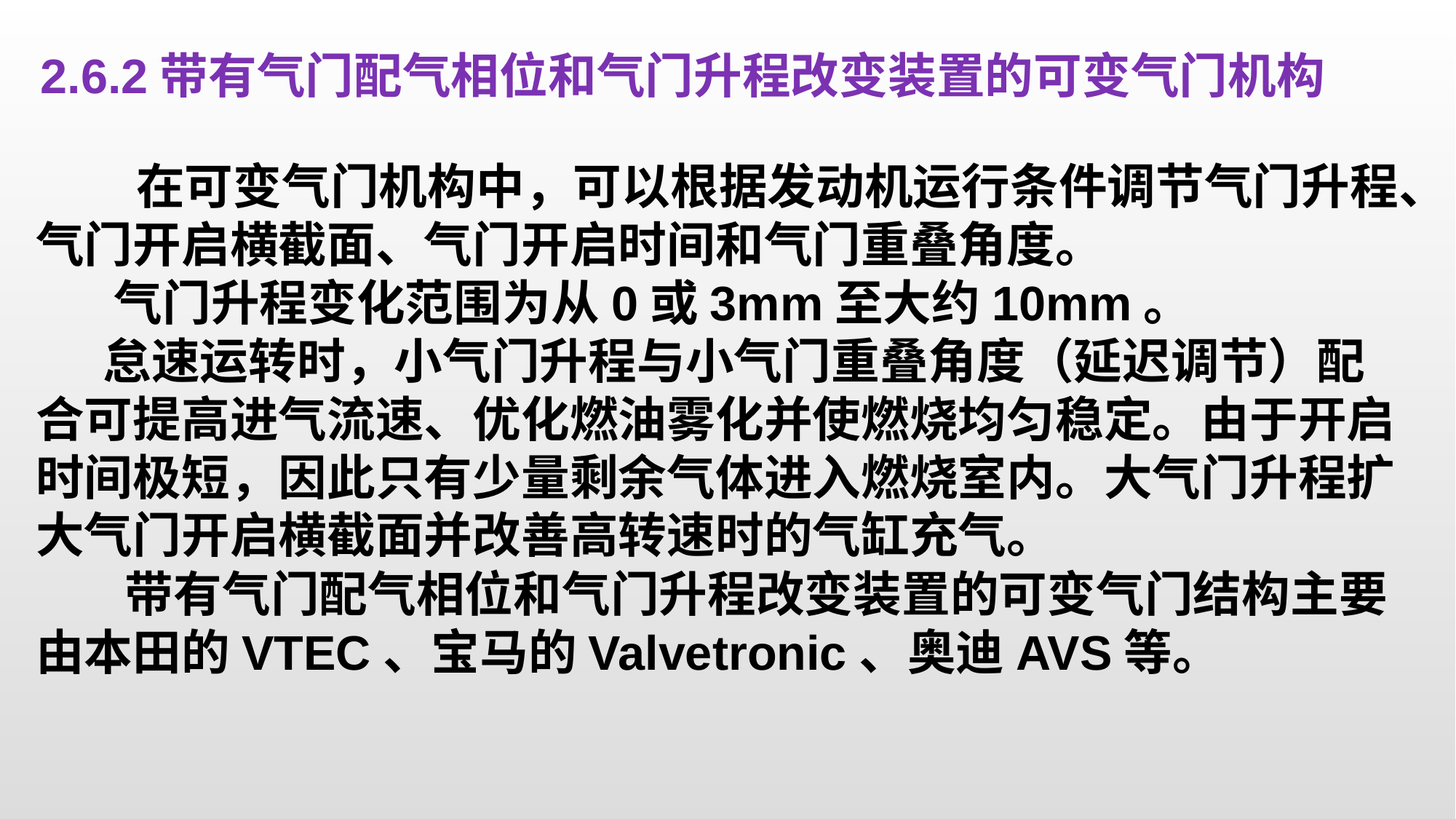

2.6.2带有气门配气相位和气门升程改变装置的可变气门机构
        在可变气门机构中，可以根据发动机运行条件调节气门升程、气门开启横截面、气门开启时间和气门重叠角度。
      气门升程变化范围为从0或3mm至大约10mm。
     怠速运转时，小气门升程与小气门重叠角度（延迟调节）配合可提高进气流速、优化燃油雾化并使燃烧均匀稳定。由于开启时间极短，因此只有少量剩余气体进入燃烧室内。大气门升程扩大气门开启横截面并改善高转速时的气缸充气。
       带有气门配气相位和气门升程改变装置的可变气门结构主要由本田的VTEC、宝马的Valvetronic、奥迪AVS等。